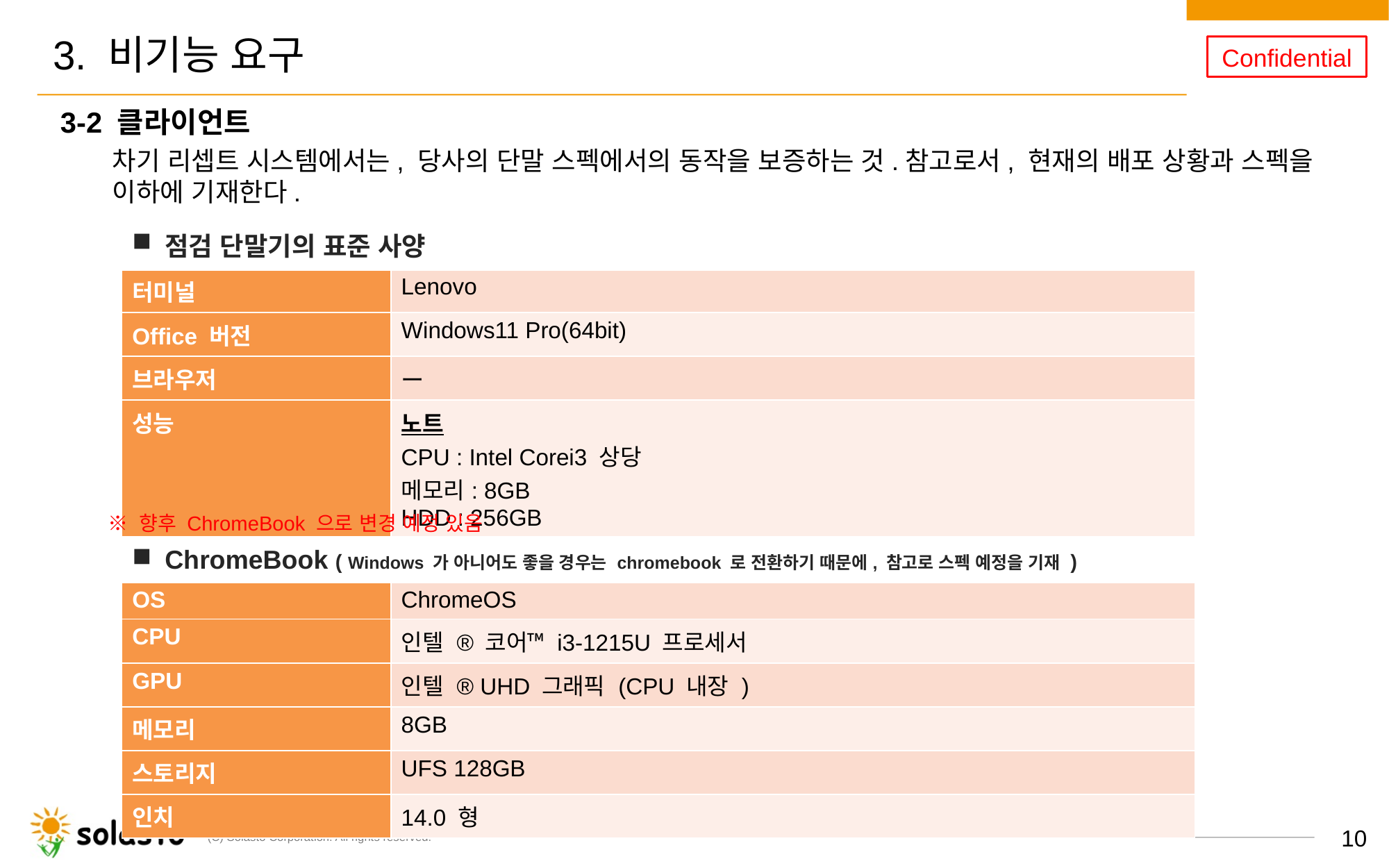

# 3. 비기능 요구
3-2 클라이언트
차기 리셉트 시스템에서는, 당사의 단말 스펙에서의 동작을 보증하는 것.참고로서, 현재의 배포 상황과 스펙을 이하에 기재한다.

| 점검 단말기의 표준 사양 |  |
| --- | --- |
| 터미널 | Lenovo |
| Office 버전 | Windows11 Pro(64bit) |
| 브라우저 | ー |
| 성능 | 노트 CPU : Intel Corei3 상당 메모리: 8GB　　　　 HDD : 256GB |
※ 향후 ChromeBook 으로 변경 예정 있음
| ChromeBook ( Windows 가 아니어도 좋을 경우는 chromebook 로 전환하기 때문에, 참고로 스펙 예정을 기재 ) |  |
| --- | --- |
| OS | ChromeOS |
| CPU | 인텔 ® 코어™ i3-1215U 프로세서 |
| GPU | 인텔 ® UHD 그래픽 (CPU 내장 ) |
| 메모리 | 8GB |
| 스토리지 | UFS 128GB |
| 인치 | 14.0 형 |